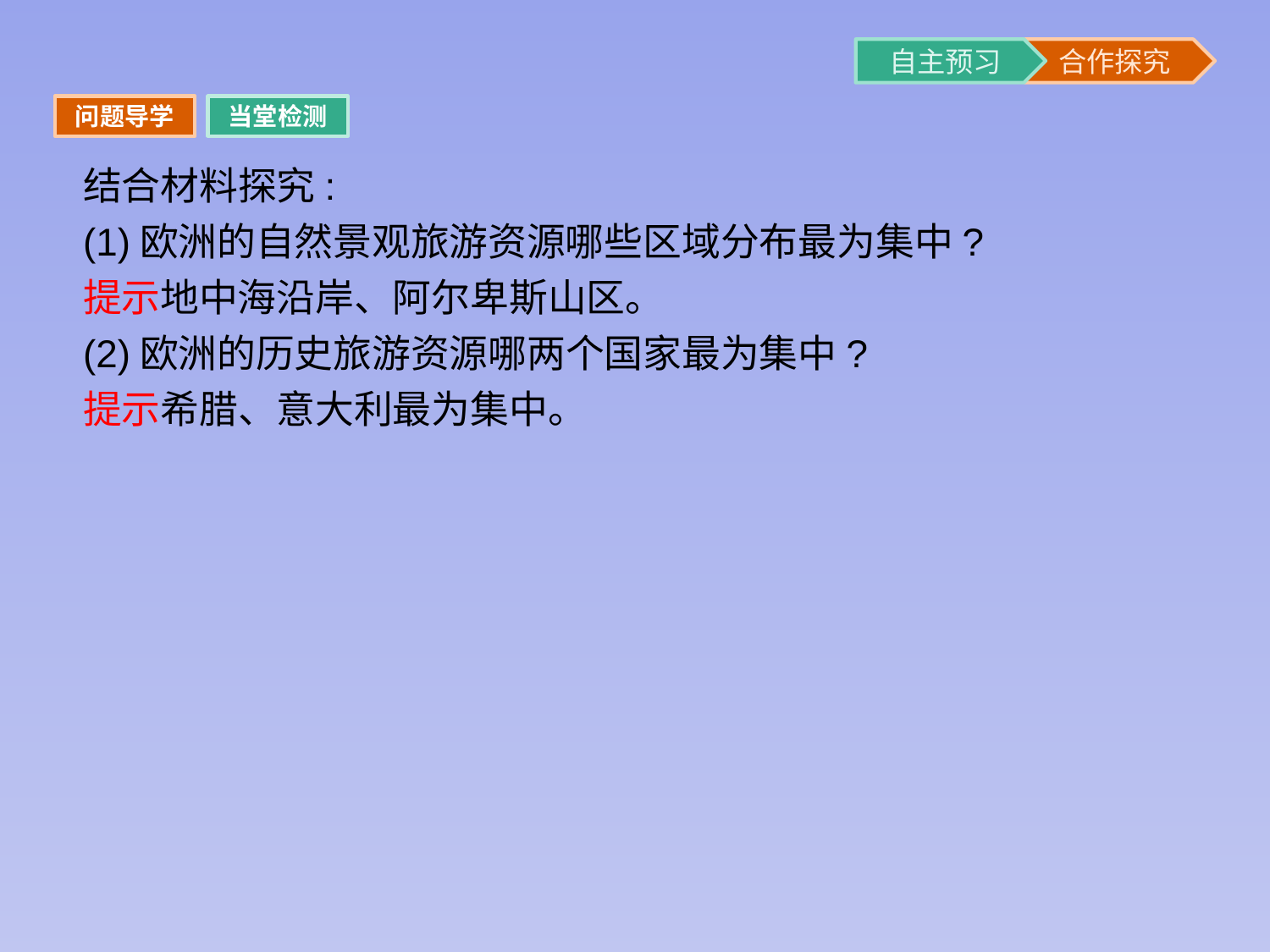

问题导学
当堂检测
结合材料探究:
(1)欧洲的自然景观旅游资源哪些区域分布最为集中?
提示地中海沿岸、阿尔卑斯山区。
(2)欧洲的历史旅游资源哪两个国家最为集中?
提示希腊、意大利最为集中。